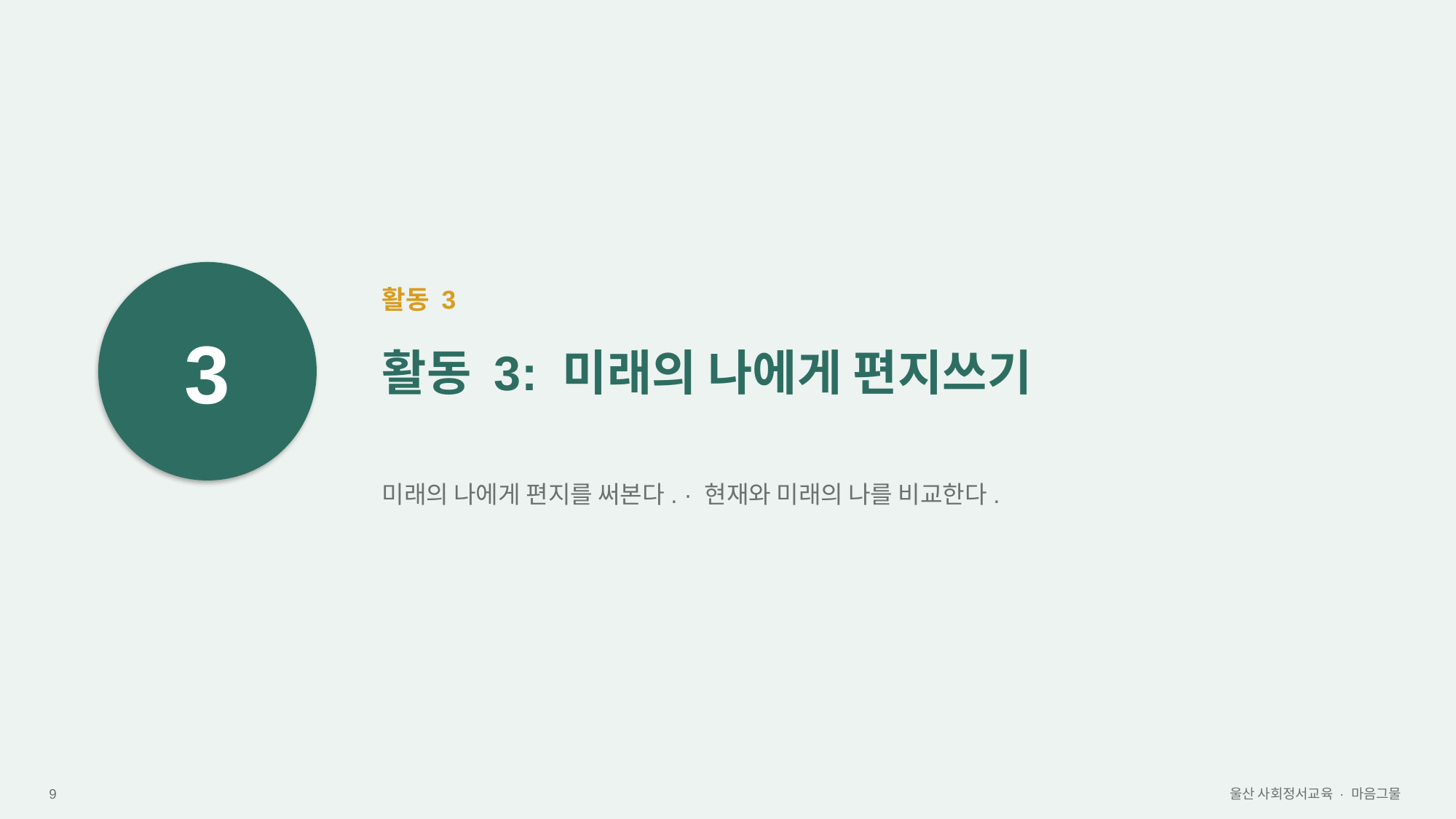

3
활동 3
활동 3: 미래의 나에게 편지쓰기
미래의 나에게 편지를 써본다. · 현재와 미래의 나를 비교한다.
9
울산 사회정서교육 · 마음그물